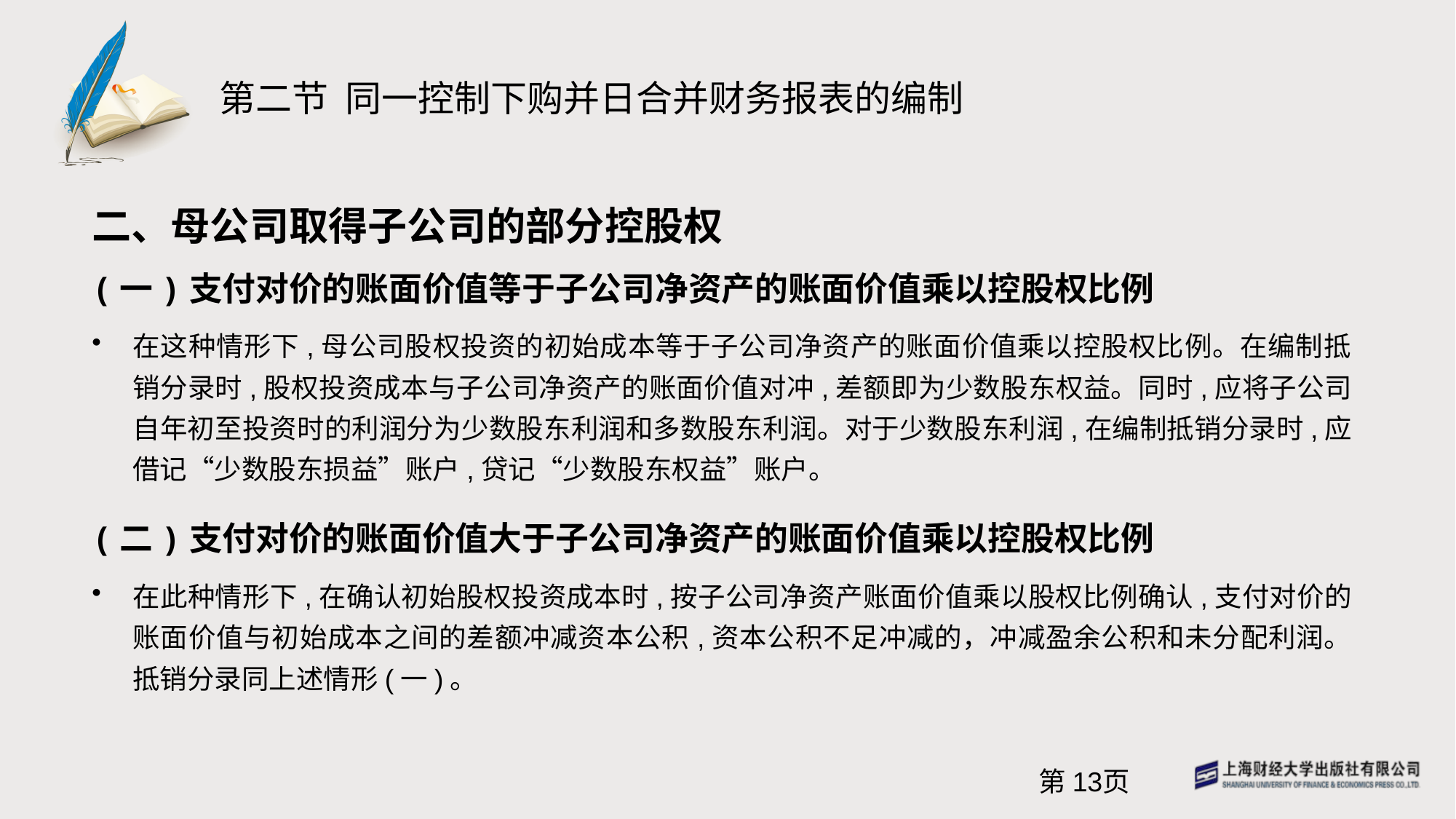

# 第二节  同一控制下购并日合并财务报表的编制
二、母公司取得子公司的部分控股权
(一)支付对价的账面价值等于子公司净资产的账面价值乘以控股权比例
在这种情形下,母公司股权投资的初始成本等于子公司净资产的账面价值乘以控股权比例。在编制抵销分录时,股权投资成本与子公司净资产的账面价值对冲,差额即为少数股东权益。同时,应将子公司自年初至投资时的利润分为少数股东利润和多数股东利润。对于少数股东利润,在编制抵销分录时,应借记“少数股东损益”账户,贷记“少数股东权益”账户。
(二)支付对价的账面价值大于子公司净资产的账面价值乘以控股权比例
在此种情形下,在确认初始股权投资成本时,按子公司净资产账面价值乘以股权比例确认,支付对价的账面价值与初始成本之间的差额冲减资本公积,资本公积不足冲减的，冲减盈余公积和未分配利润。抵销分录同上述情形(一)。

13